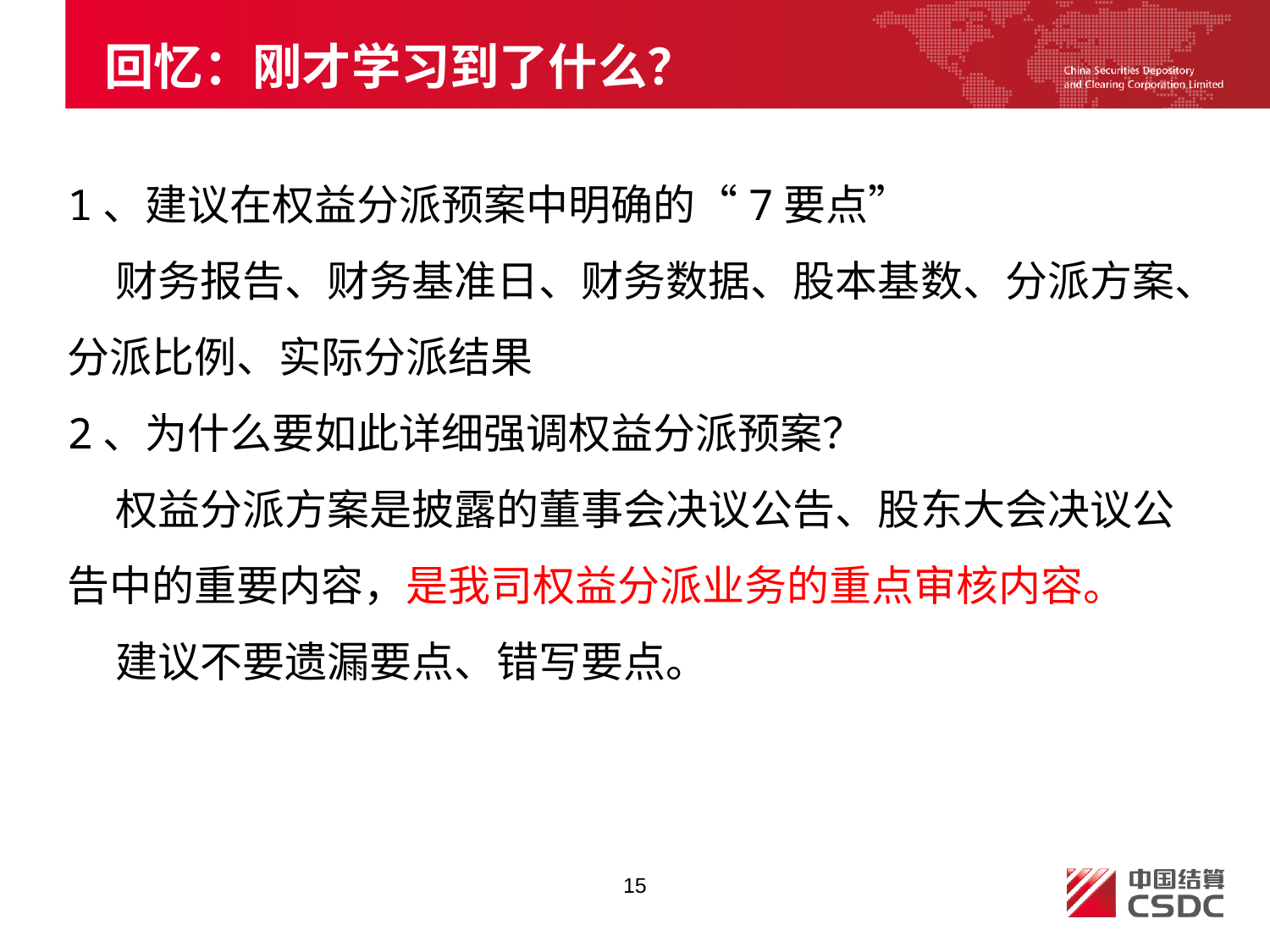

# 回忆：刚才学习到了什么？
1、建议在权益分派预案中明确的“7要点”
    财务报告、财务基准日、财务数据、股本基数、分派方案、分派比例、实际分派结果
2、为什么要如此详细强调权益分派预案？
    权益分派方案是披露的董事会决议公告、股东大会决议公告中的重要内容，是我司权益分派业务的重点审核内容。
    建议不要遗漏要点、错写要点。

15